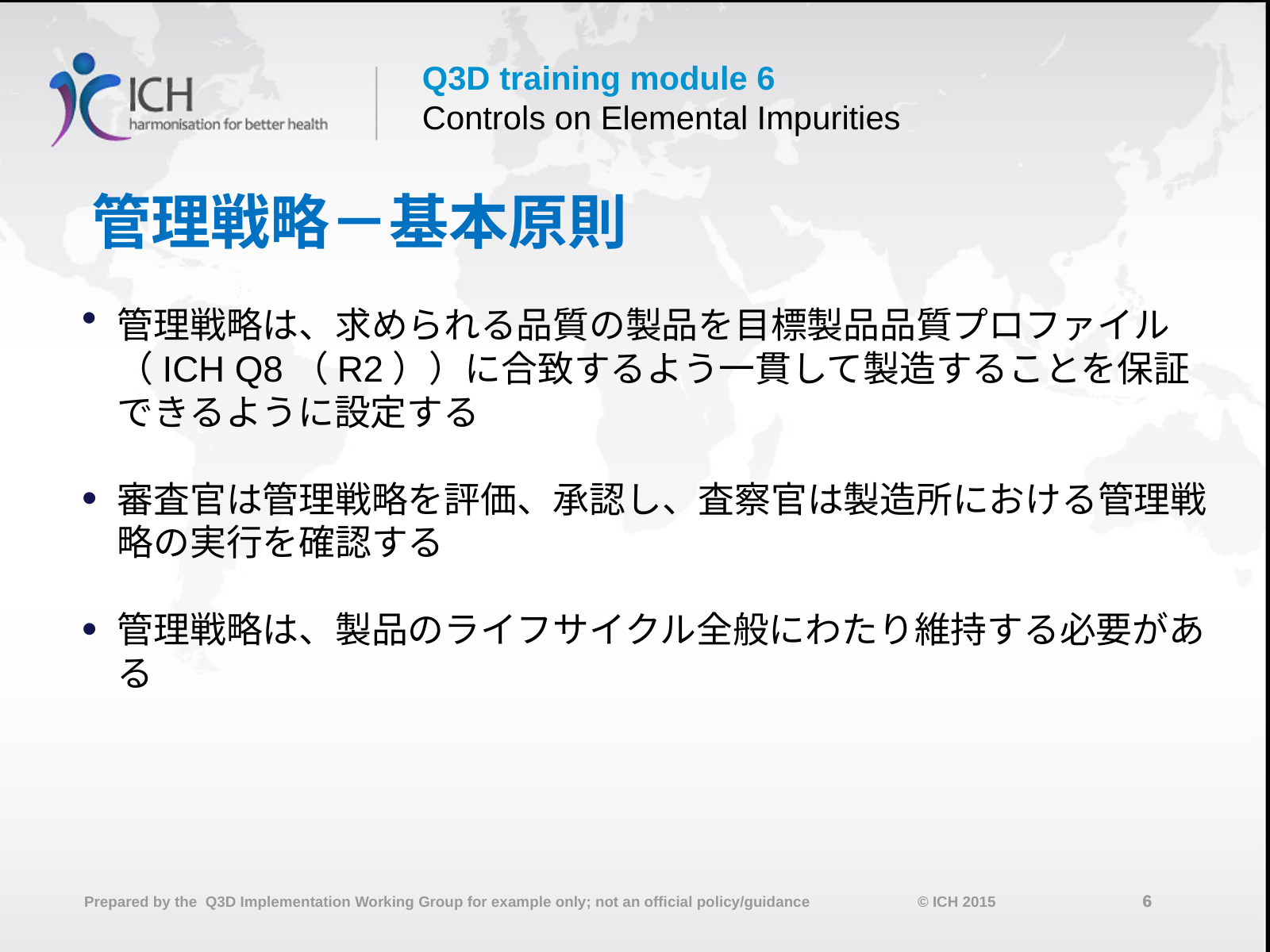

# 管理戦略－基本原則
管理戦略は、求められる品質の製品を目標製品品質プロファイル（ICH Q8（R2））に合致するよう一貫して製造することを保証できるように設定する

審査官は管理戦略を評価、承認し、査察官は製造所における管理戦略の実行を確認する

管理戦略は、製品のライフサイクル全般にわたり維持する必要がある